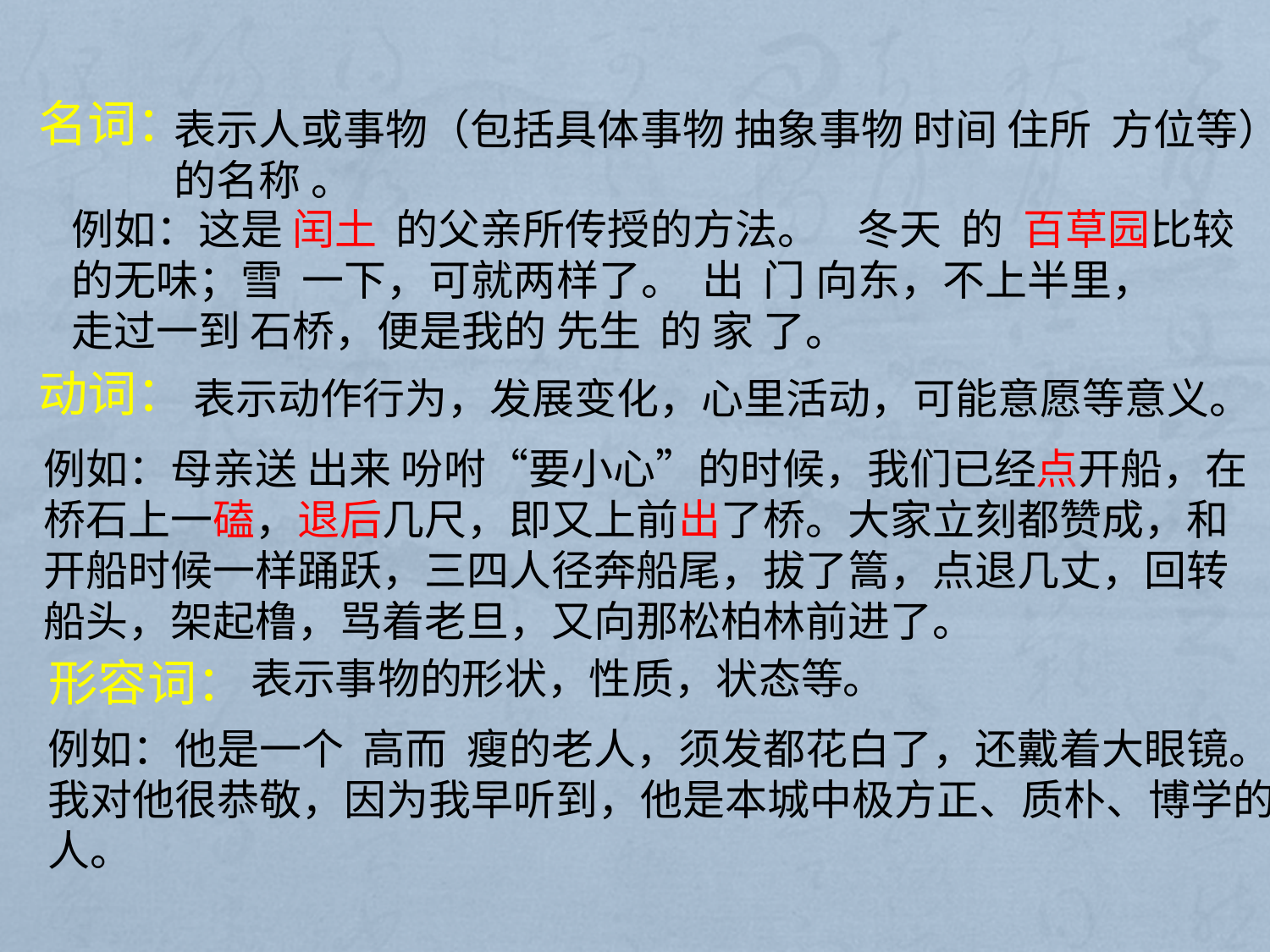

名词：
表示人或事物（包括具体事物 抽象事物 时间 住所  方位等）
的名称 。
例如：这是 闰土  的父亲所传授的方法。    冬天  的  百草园比较
的无味；雪  一下，可就两样了。  出  门 向东，不上半里，
走过一到 石桥，便是我的 先生  的 家 了。
动词：
表示动作行为，发展变化，心里活动，可能意愿等意义。
例如：母亲送 出来 吩咐“要小心”的时候，我们已经点开船，在
桥石上一磕，退后几尺，即又上前出了桥。大家立刻都赞成，和
开船时候一样踊跃，三四人径奔船尾，拔了篙，点退几丈，回转
船头，架起橹，骂着老旦，又向那松柏林前进了。
形容词：
表示事物的形状，性质，状态等。
例如：他是一个  高而  瘦的老人，须发都花白了，还戴着大眼镜。
我对他很恭敬，因为我早听到，他是本城中极方正、质朴、博学的
人。